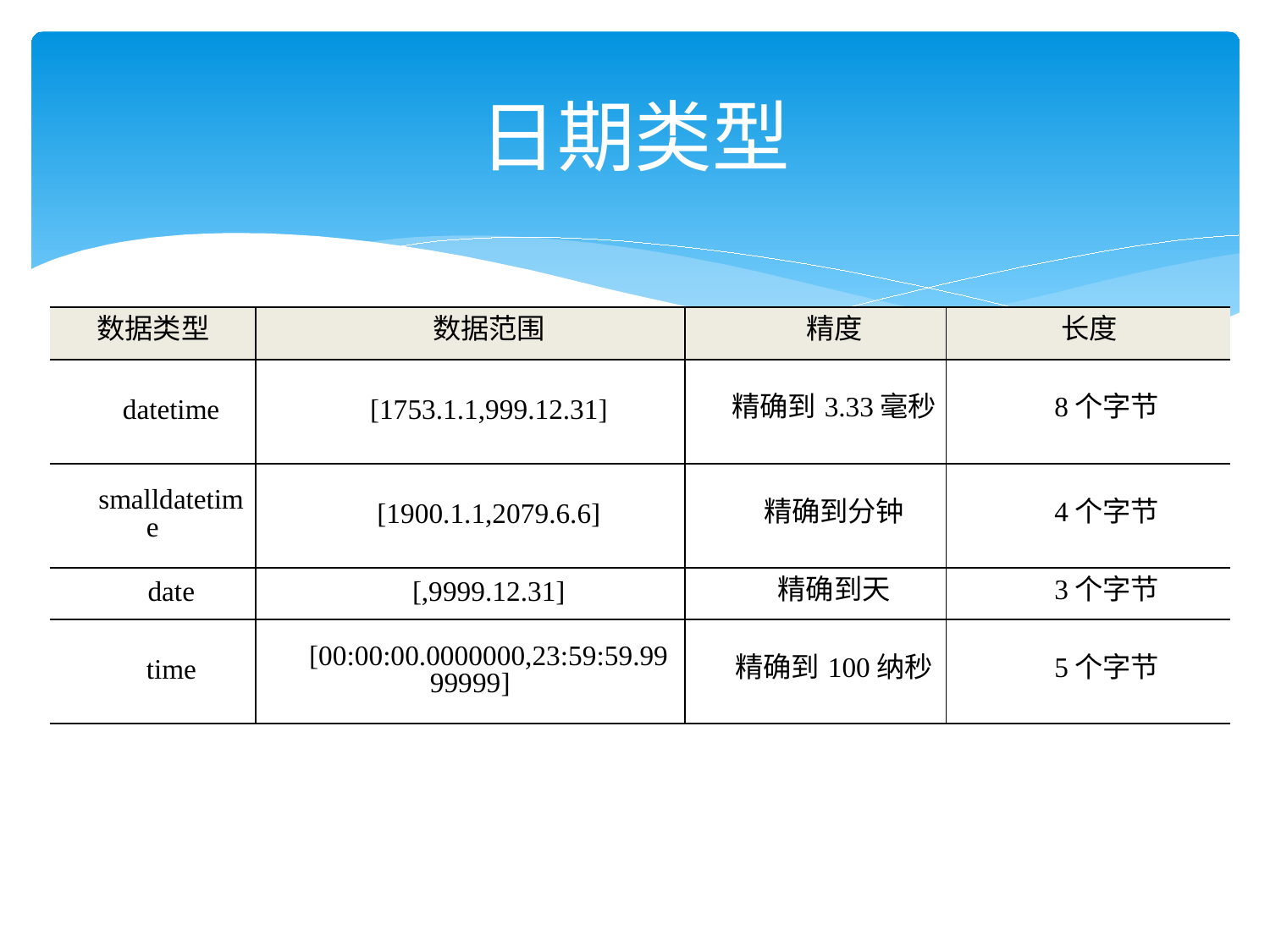

# 日期类型
| 数据类型 | 数据范围 | 精度 | 长度 |
| --- | --- | --- | --- |
| datetime | [1753.1.1,999.12.31] | 精确到3.33毫秒 | 8个字节 |
| smalldatetime | [1900.1.1,2079.6.6] | 精确到分钟 | 4个字节 |
| date | [,9999.12.31] | 精确到天 | 3个字节 |
| time | [00:00:00.0000000,23:59:59.9999999] | 精确到100纳秒 | 5个字节 |